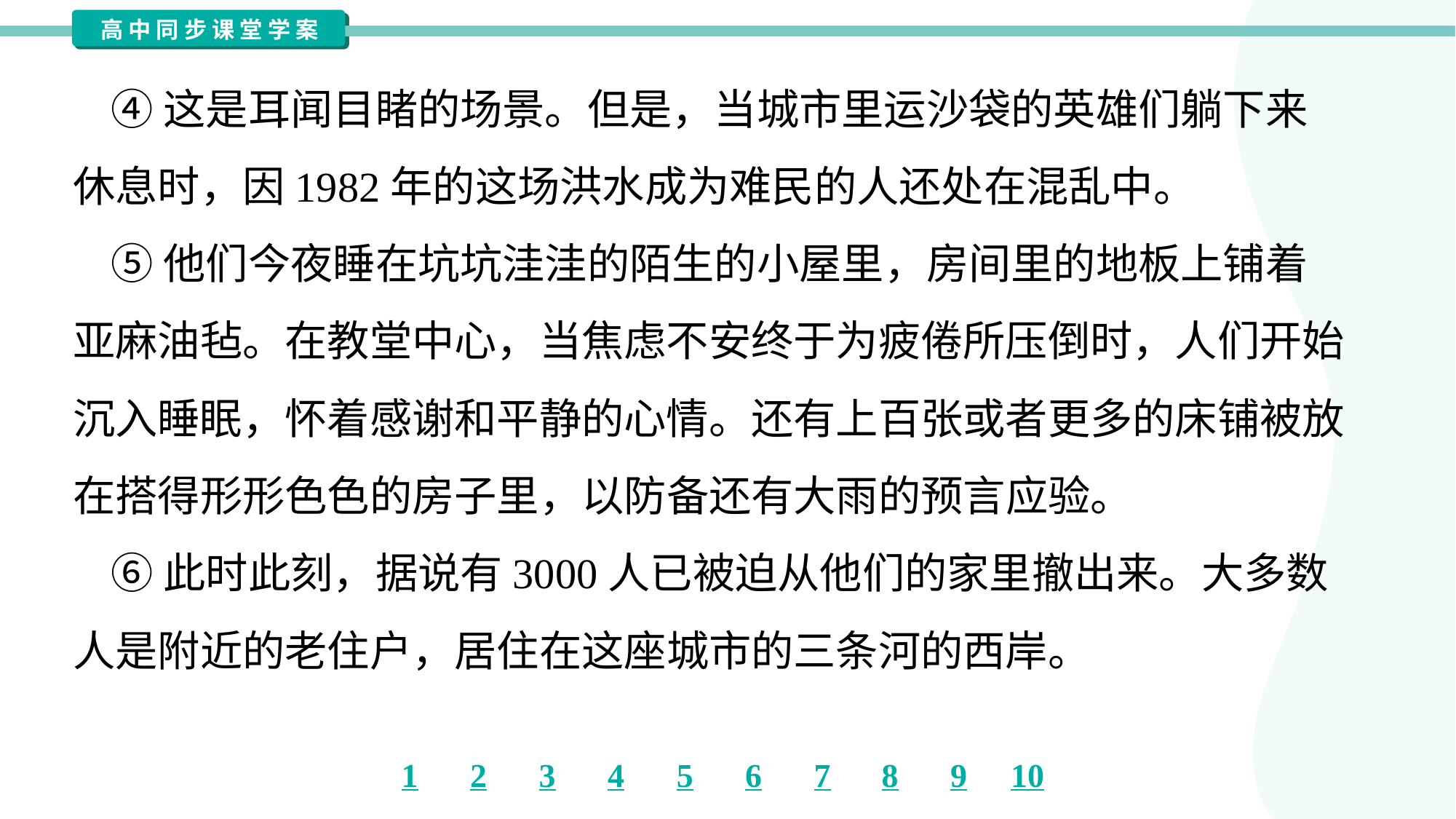

④这是耳闻目睹的场景。但是，当城市里运沙袋的英雄们躺下来
休息时，因1982年的这场洪水成为难民的人还处在混乱中。
    ⑤他们今夜睡在坑坑洼洼的陌生的小屋里，房间里的地板上铺着
亚麻油毡。在教堂中心，当焦虑不安终于为疲倦所压倒时，人们开始
沉入睡眠，怀着感谢和平静的心情。还有上百张或者更多的床铺被放
在搭得形形色色的房子里，以防备还有大雨的预言应验。
    ⑥此时此刻，据说有3000人已被迫从他们的家里撤出来。大多数
人是附近的老住户，居住在这座城市的三条河的西岸。